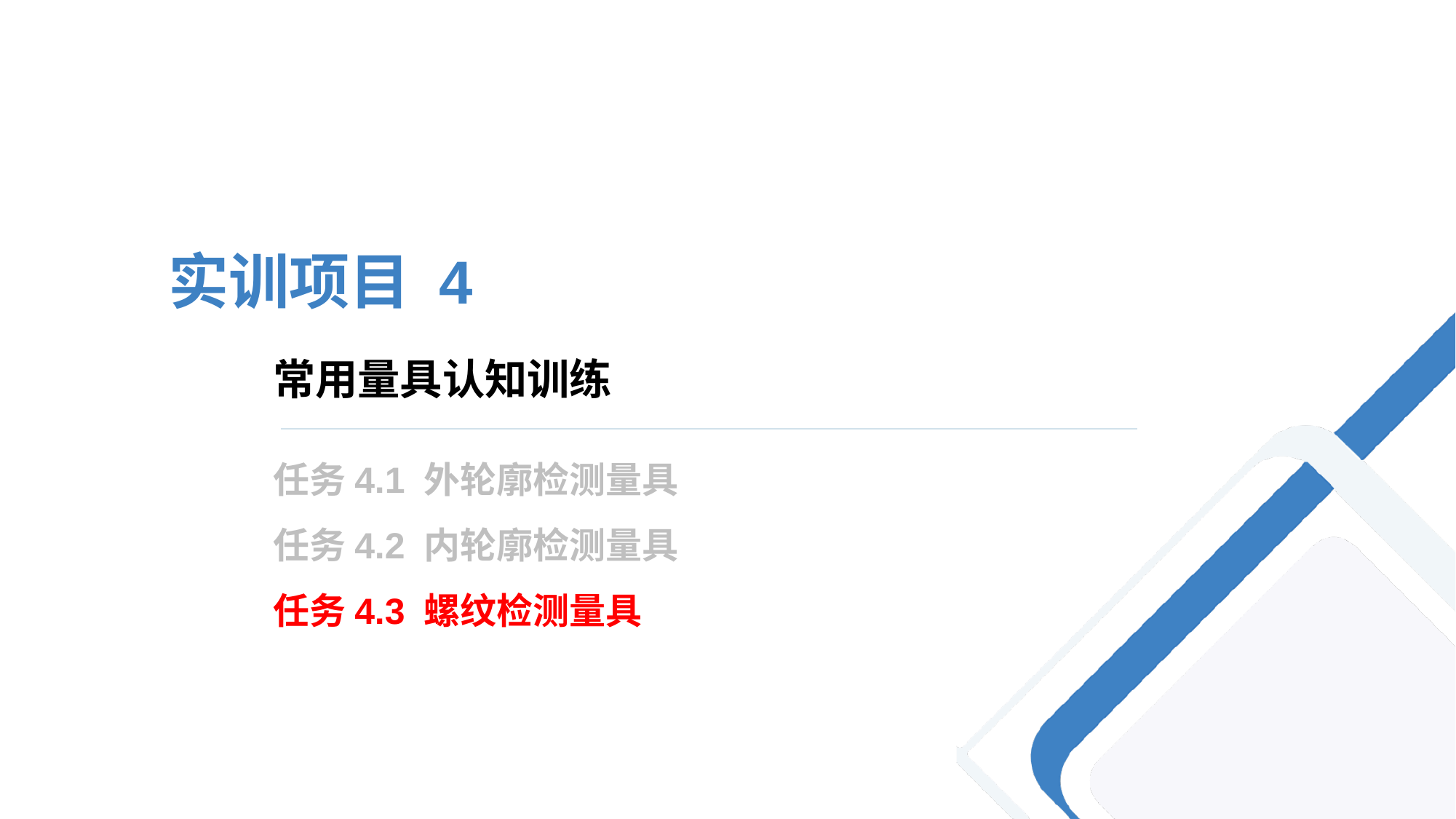

实训项目 4
# 常用量具认知训练
任务4.1 外轮廓检测量具
任务4.2 内轮廓检测量具
任务4.3 螺纹检测量具